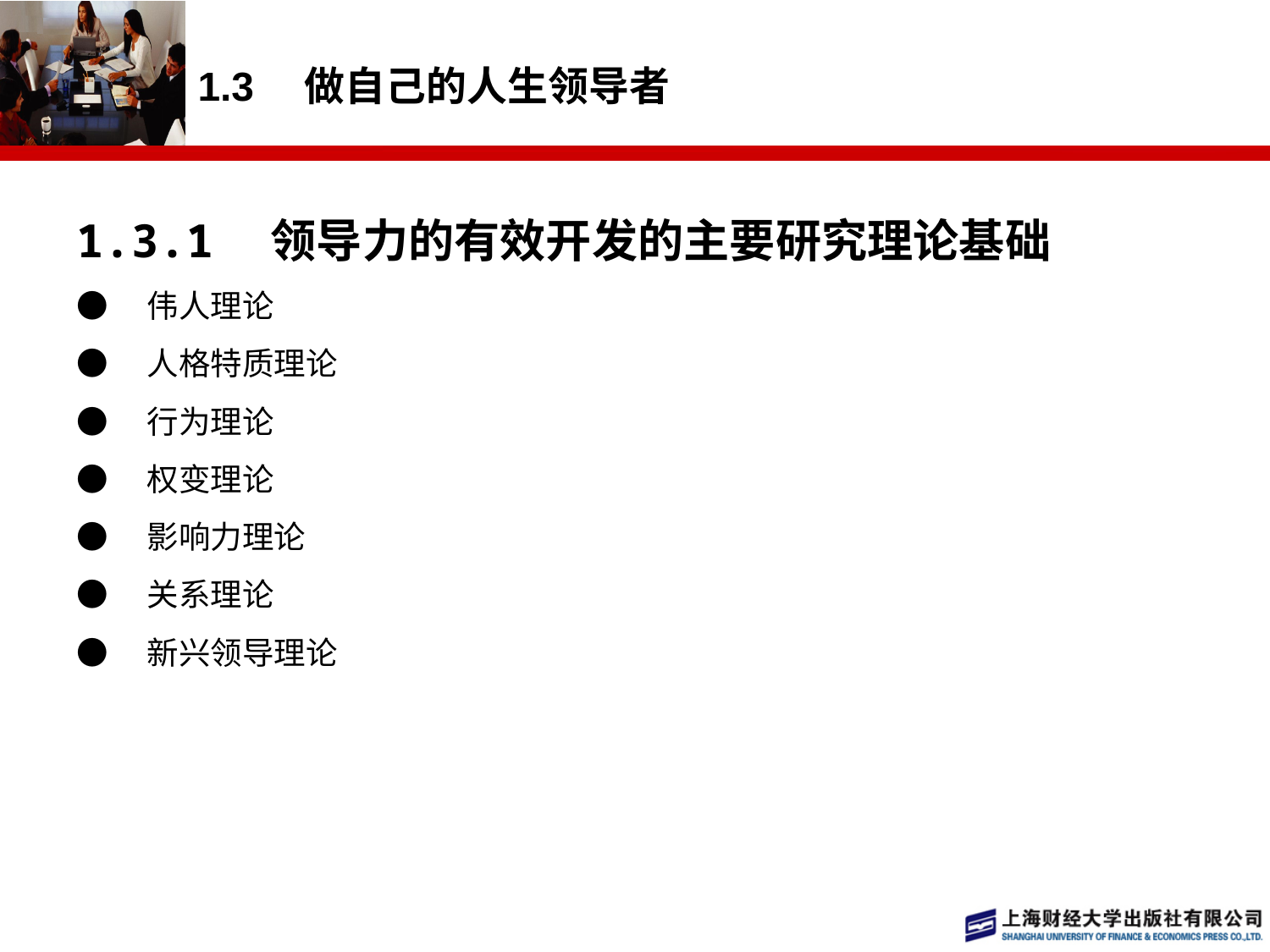

# 1.3　做自己的人生领导者
1.3.1　领导力的有效开发的主要研究理论基础
●　伟人理论
●　人格特质理论
●　行为理论
●　权变理论
●　影响力理论
●　关系理论
●　新兴领导理论